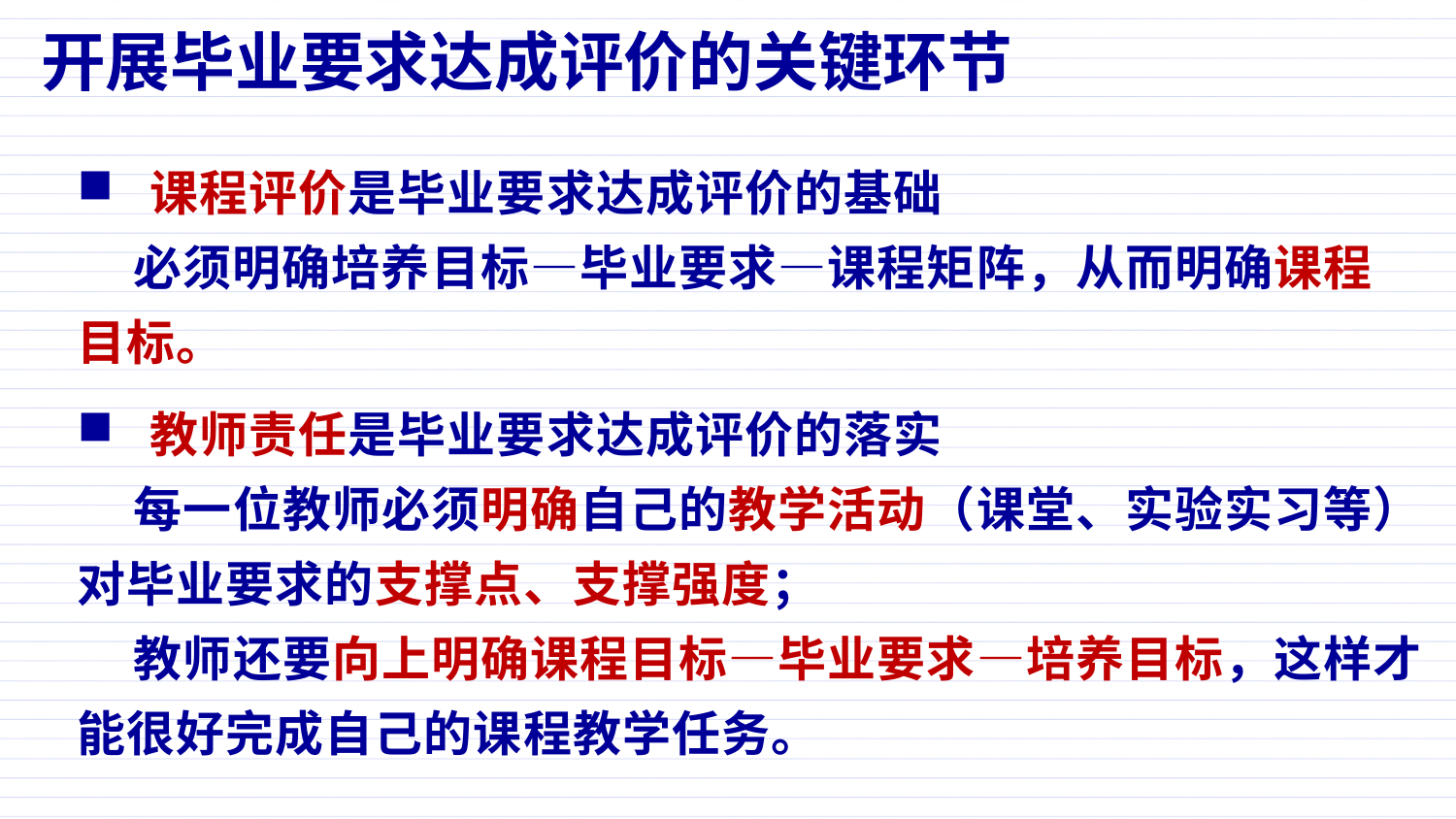

开展毕业要求达成评价的关键环节
课程评价是毕业要求达成评价的基础
必须明确培养目标—毕业要求—课程矩阵，从而明确课程目标。

教师责任是毕业要求达成评价的落实
每一位教师必须明确自己的教学活动（课堂、实验实习等）对毕业要求的支撑点、支撑强度；
教师还要向上明确课程目标—毕业要求—培养目标，这样才能很好完成自己的课程教学任务。